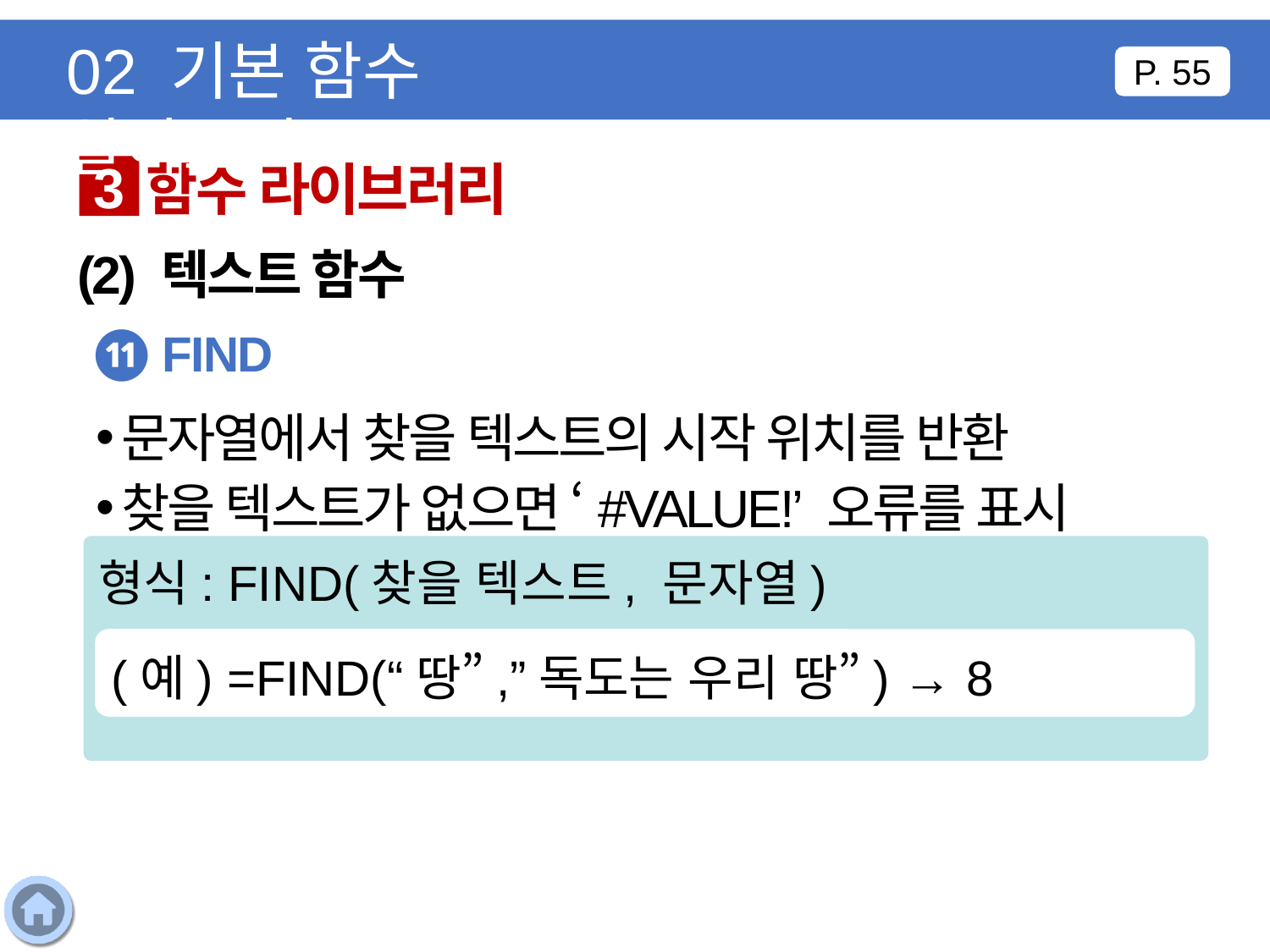

02 기본 함수 알아보기
P. 55
함수 라이브러리
3
(2) 텍스트 함수
⓫ FIND
문자열에서 찾을 텍스트의 시작 위치를 반환
찾을 텍스트가 없으면 ‘#VALUE!’ 오류를 표시
형식: FIND(찾을 텍스트, 문자열)
(예) =FIND(“땅”,”독도는 우리 땅”) → 8